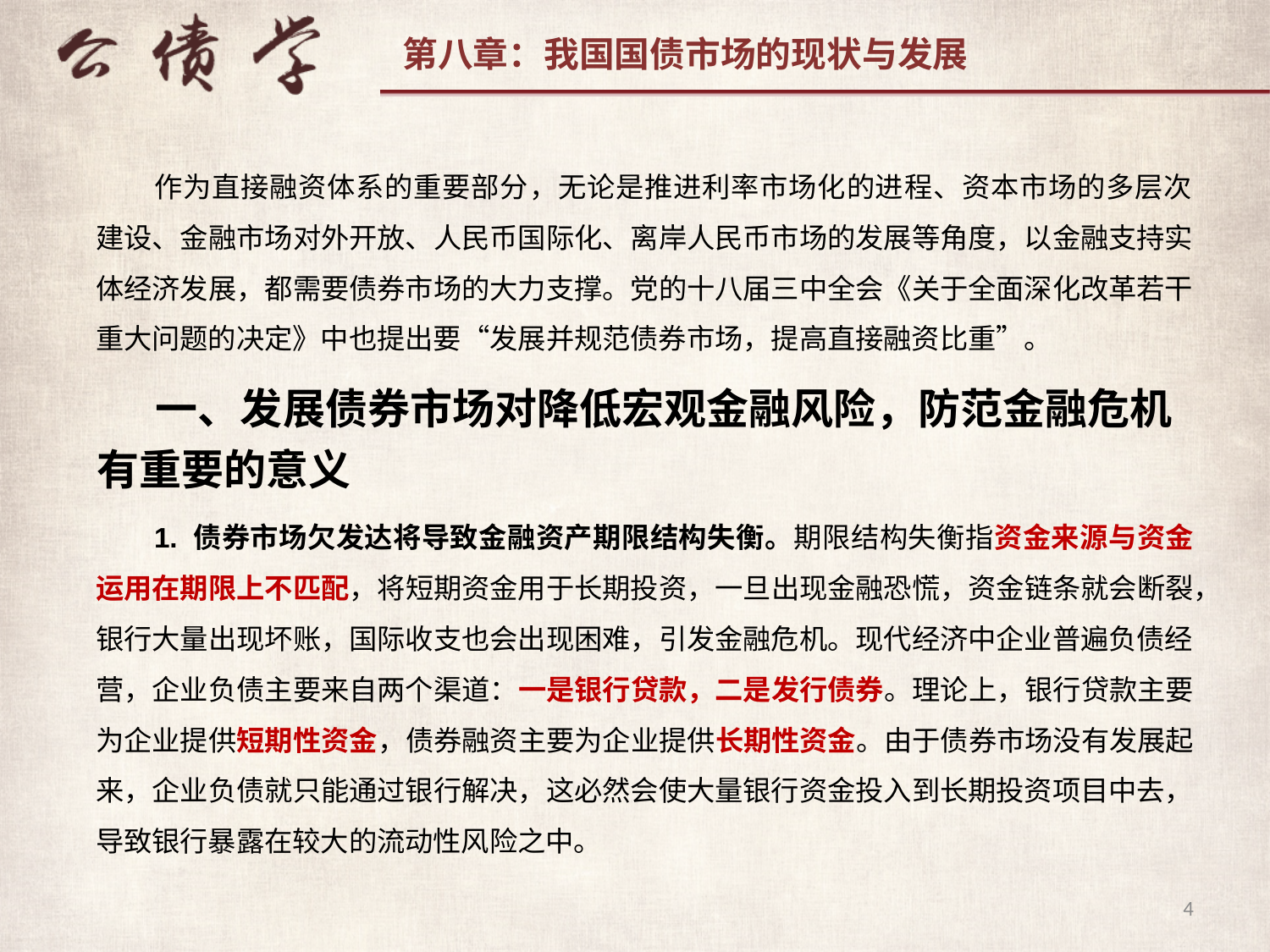

作为直接融资体系的重要部分，无论是推进利率市场化的进程、资本市场的多层次建设、金融市场对外开放、人民币国际化、离岸人民币市场的发展等角度，以金融支持实体经济发展，都需要债券市场的大力支撑。党的十八届三中全会《关于全面深化改革若干重大问题的决定》中也提出要“发展并规范债券市场，提高直接融资比重”。
一、发展债券市场对降低宏观金融风险，防范金融危机有重要的意义
1. 债券市场欠发达将导致金融资产期限结构失衡。期限结构失衡指资金来源与资金运用在期限上不匹配，将短期资金用于长期投资，一旦出现金融恐慌，资金链条就会断裂，银行大量出现坏账，国际收支也会出现困难，引发金融危机。现代经济中企业普遍负债经营，企业负债主要来自两个渠道：一是银行贷款，二是发行债券。理论上，银行贷款主要为企业提供短期性资金，债券融资主要为企业提供长期性资金。由于债券市场没有发展起来，企业负债就只能通过银行解决，这必然会使大量银行资金投入到长期投资项目中去，导致银行暴露在较大的流动性风险之中。
4